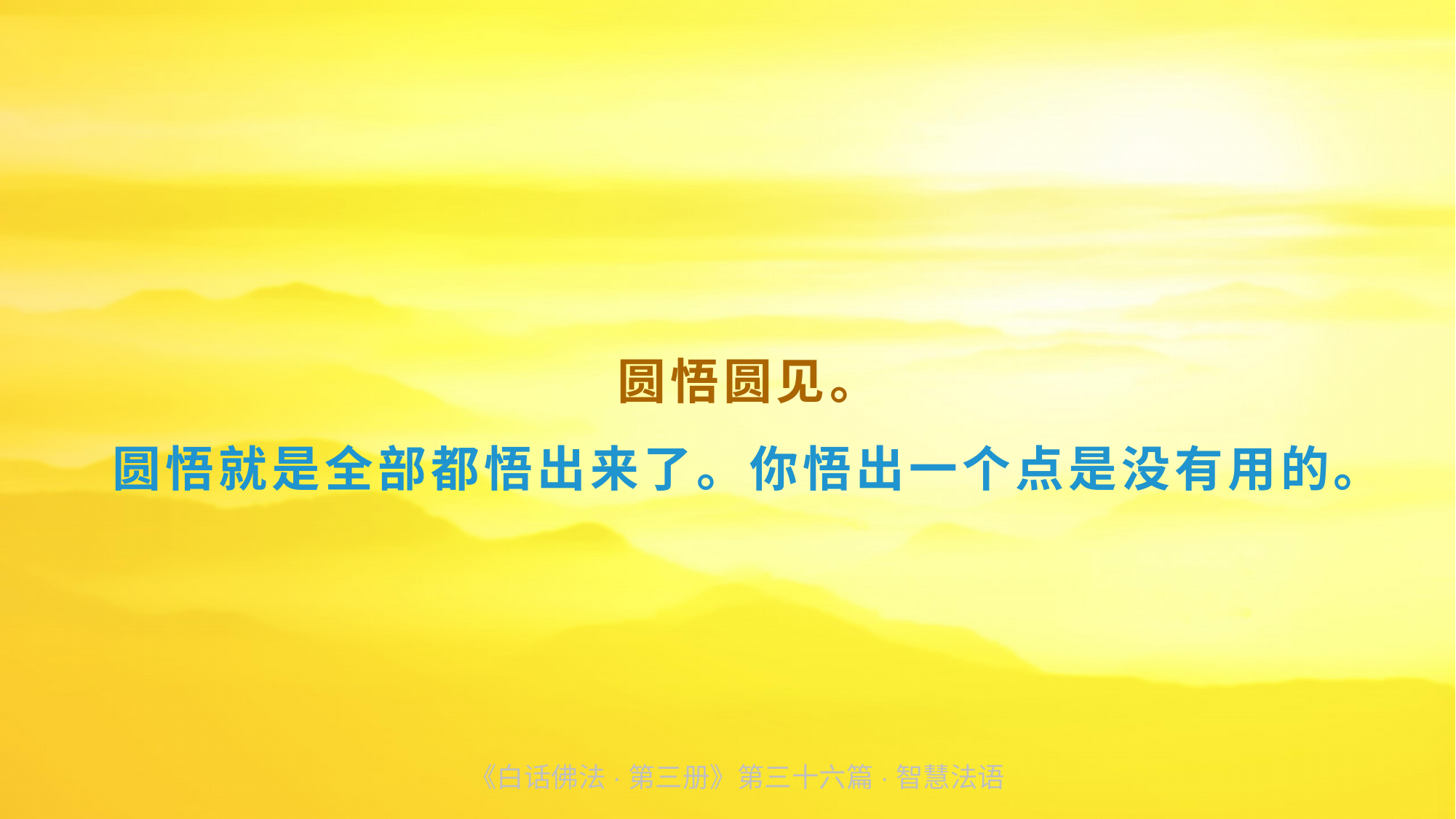

圆悟圆见。
圆悟就是全部都悟出来了。你悟出一个点是没有用的。
  《白话佛法·第三册》第三十六篇·智慧法语